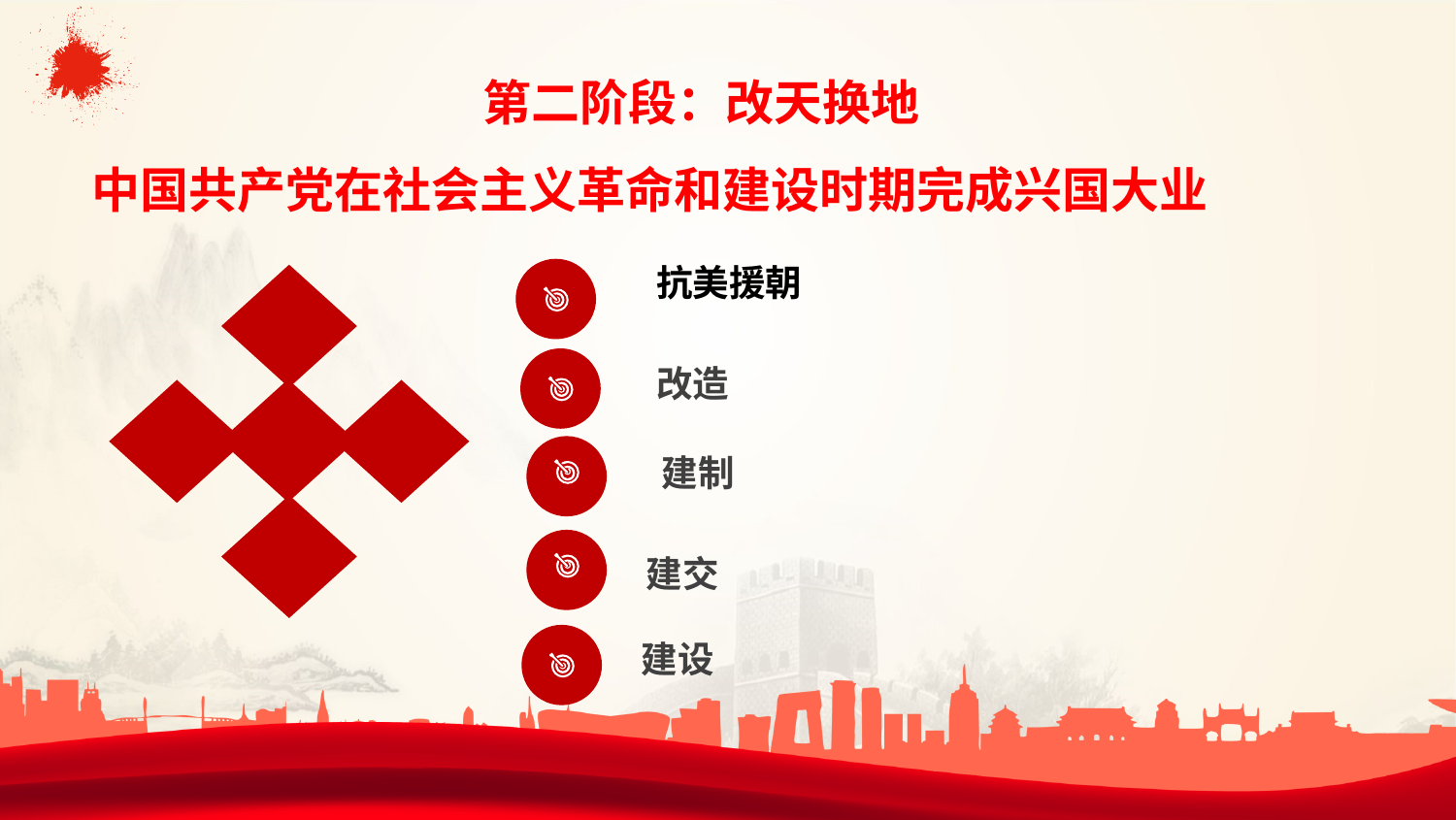

第二阶段：改天换地
中国共产党在社会主义革命和建设时期完成兴国大业

抗美援朝

改造

 建制

建交

建设